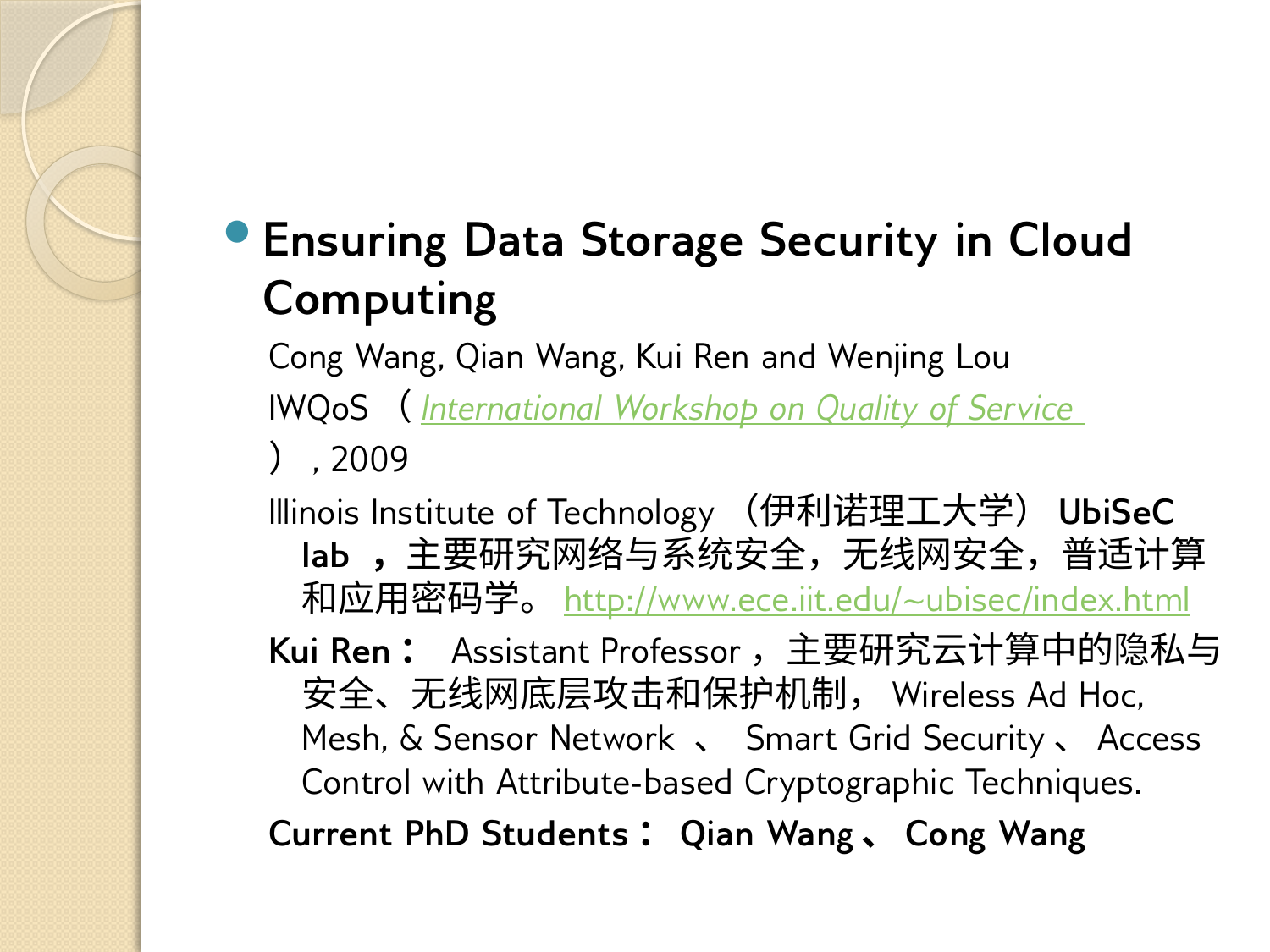

#
Ensuring Data Storage Security in Cloud Computing
Cong Wang, Qian Wang, Kui Ren and Wenjing Lou
IWQoS（International Workshop on Quality of Service
）, 2009
Illinois Institute of Technology（伊利诺理工大学）UbiSeC lab ，主要研究网络与系统安全，无线网安全，普适计算和应用密码学。http://www.ece.iit.edu/~ubisec/index.html
Kui Ren： Assistant Professor，主要研究云计算中的隐私与安全、无线网底层攻击和保护机制，Wireless Ad Hoc, Mesh, & Sensor Network 、 Smart Grid Security、Access Control with Attribute-based Cryptographic Techniques.
Current PhD Students：Qian Wang、Cong Wang